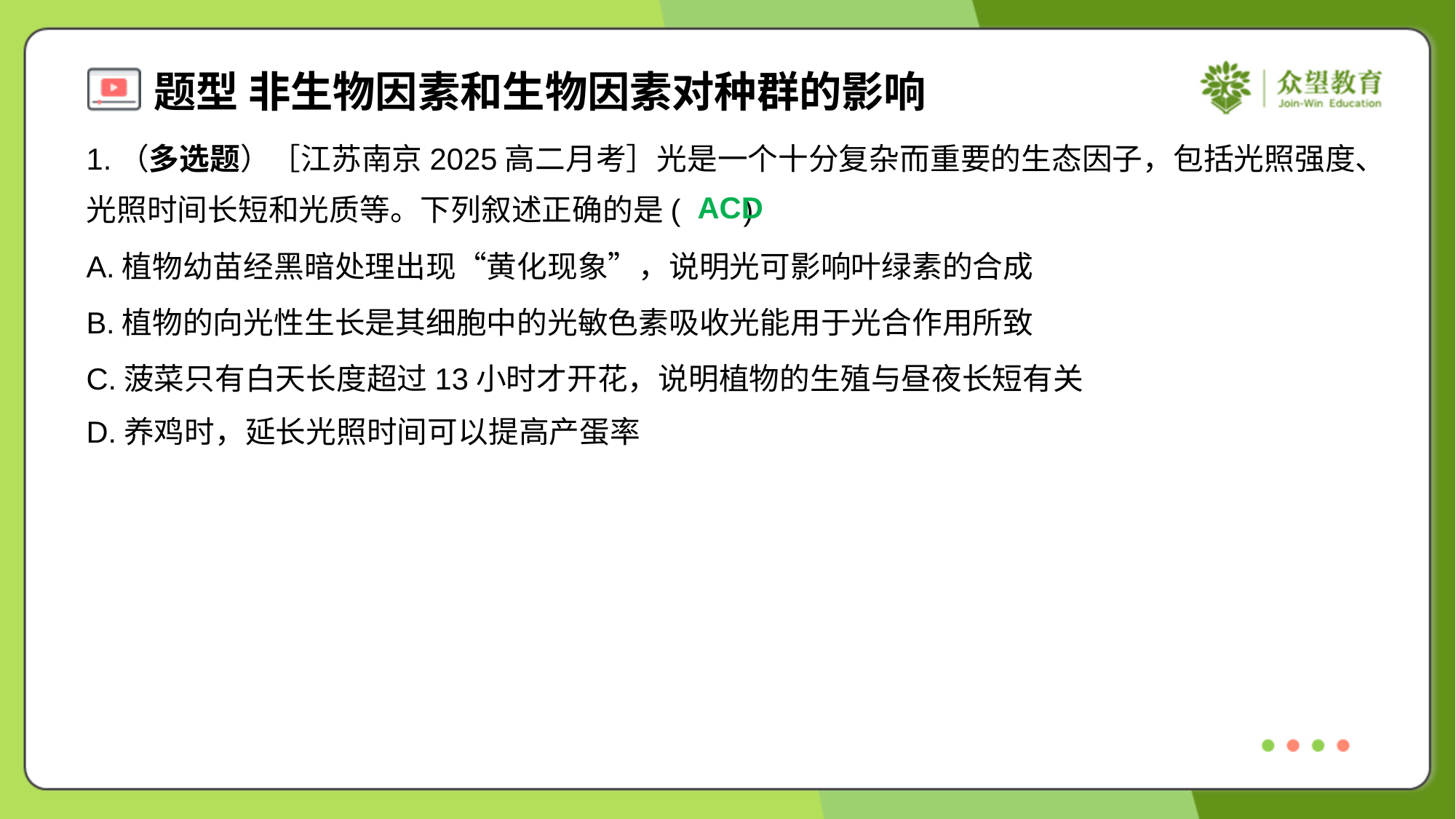

1.（多选题）［江苏南京2025高二月考］光是一个十分复杂而重要的生态因子，包括光照强度、
光照时间长短和光质等。下列叙述正确的是(        )
ACD
A.植物幼苗经黑暗处理出现“黄化现象”，说明光可影响叶绿素的合成
B.植物的向光性生长是其细胞中的光敏色素吸收光能用于光合作用所致
C.菠菜只有白天长度超过13小时才开花，说明植物的生殖与昼夜长短有关
D.养鸡时，延长光照时间可以提高产蛋率